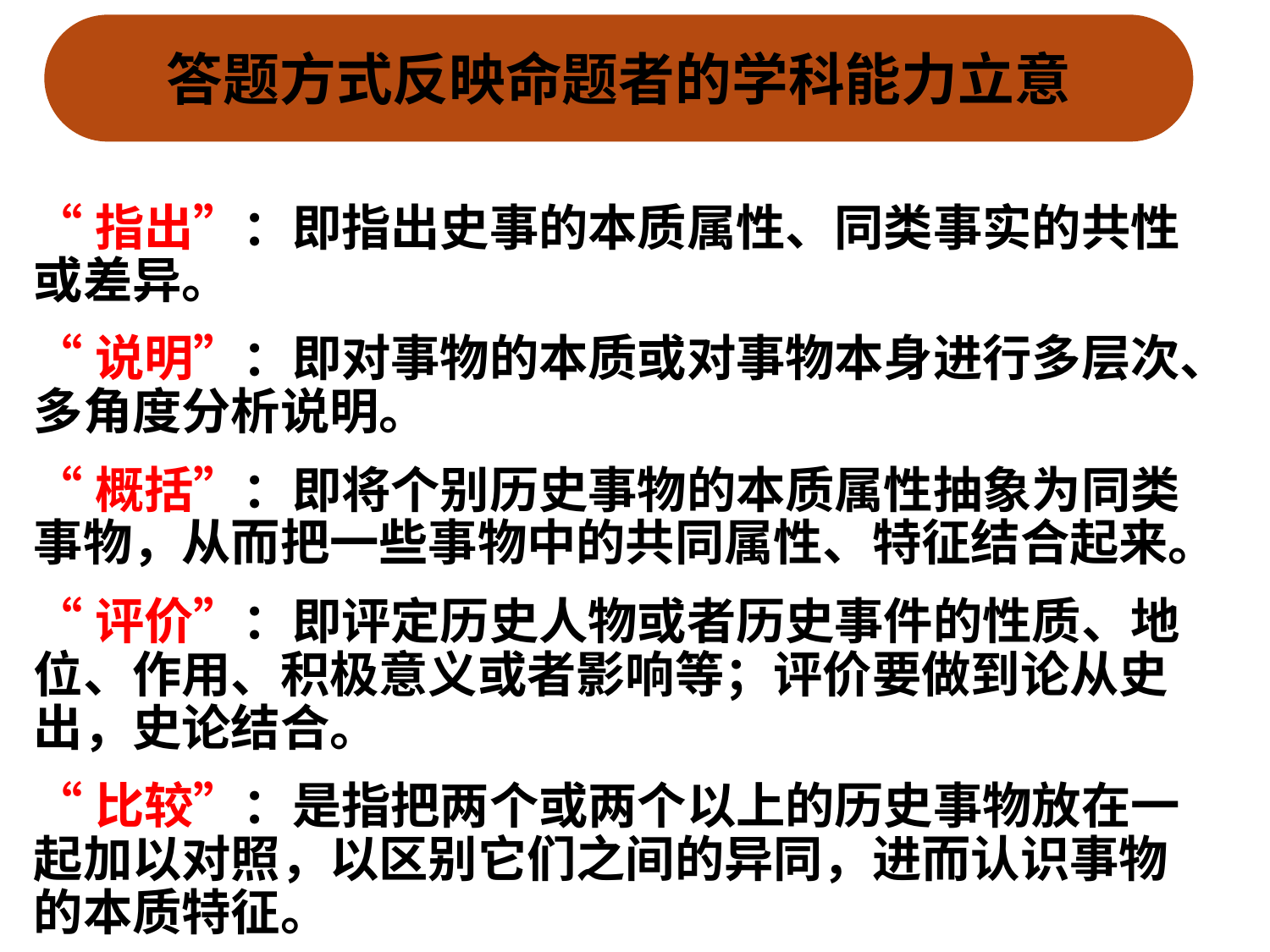

答题方式反映命题者的学科能力立意
“指出”：即指出史事的本质属性、同类事实的共性或差异。
“说明”：即对事物的本质或对事物本身进行多层次、多角度分析说明。
“概括”：即将个别历史事物的本质属性抽象为同类事物，从而把一些事物中的共同属性、特征结合起来。
“评价”：即评定历史人物或者历史事件的性质、地位、作用、积极意义或者影响等；评价要做到论从史出，史论结合。
“比较”：是指把两个或两个以上的历史事物放在一起加以对照，以区别它们之间的异同，进而认识事物的本质特征。